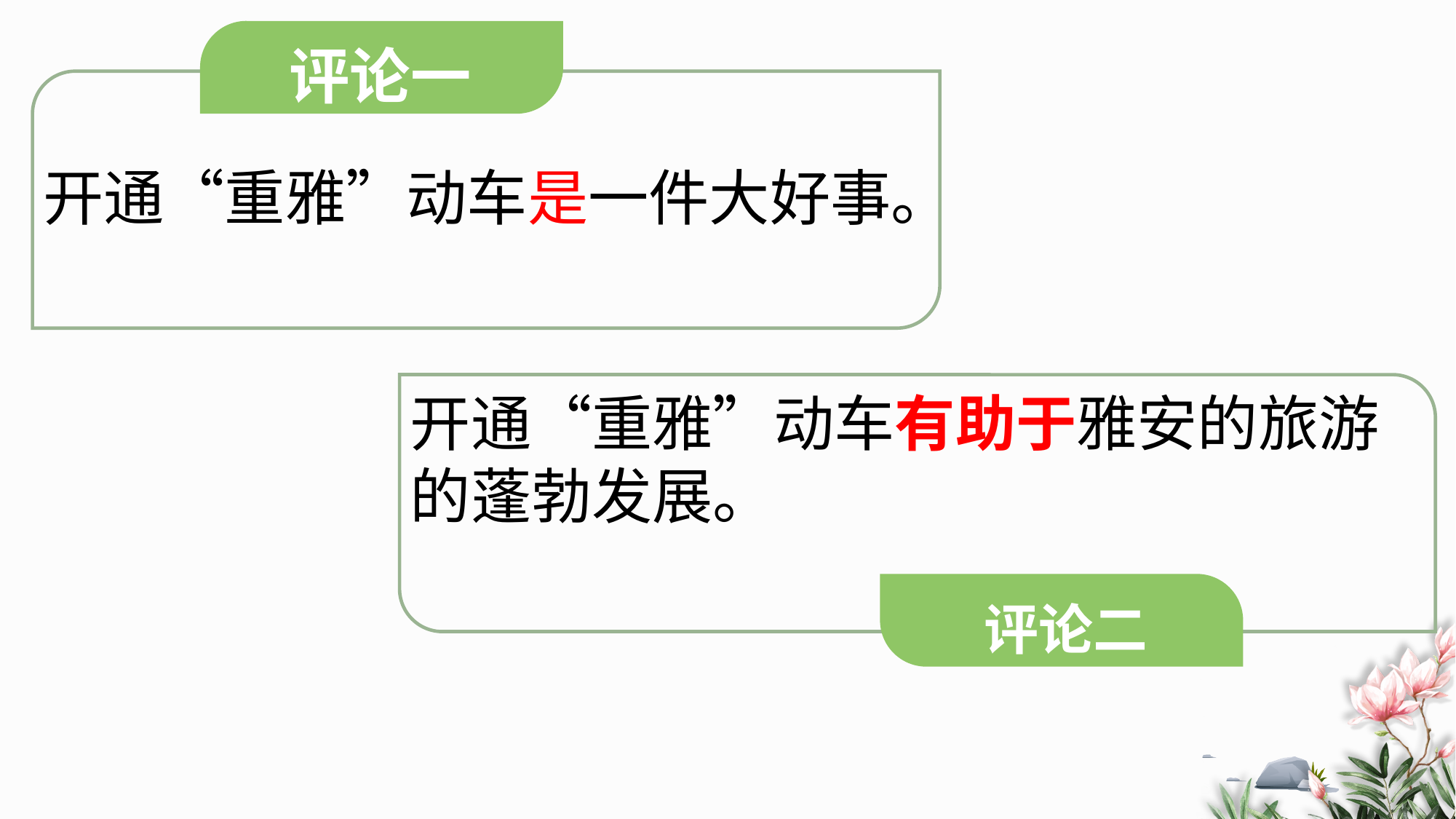

评论一

开通“重雅”动车是一件大好事。

开通“重雅”动车有助于雅安的旅游的蓬勃发展。

评论二